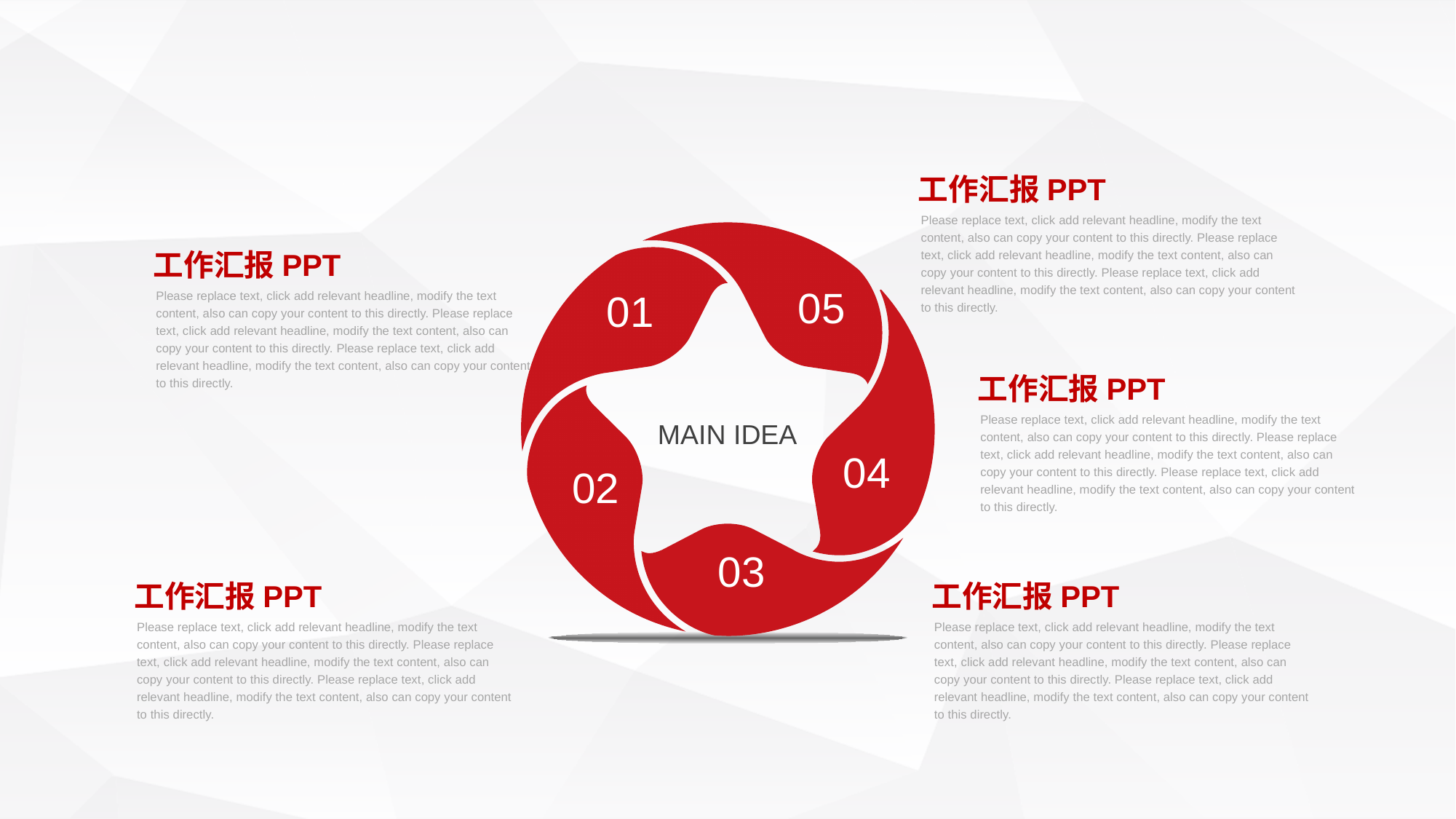

工作汇报PPT
Please replace text, click add relevant headline, modify the text content, also can copy your content to this directly. Please replace text, click add relevant headline, modify the text content, also can copy your content to this directly. Please replace text, click add relevant headline, modify the text content, also can copy your content to this directly.

工作汇报PPT

05
01
Please replace text, click add relevant headline, modify the text content, also can copy your content to this directly. Please replace text, click add relevant headline, modify the text content, also can copy your content to this directly. Please replace text, click add relevant headline, modify the text content, also can copy your content to this directly.

工作汇报PPT

Please replace text, click add relevant headline, modify the text content, also can copy your content to this directly. Please replace text, click add relevant headline, modify the text content, also can copy your content to this directly. Please replace text, click add relevant headline, modify the text content, also can copy your content to this directly.

MAIN IDEA
04
02

03
工作汇报PPT
工作汇报PPT
Please replace text, click add relevant headline, modify the text content, also can copy your content to this directly. Please replace text, click add relevant headline, modify the text content, also can copy your content to this directly. Please replace text, click add relevant headline, modify the text content, also can copy your content to this directly.

Please replace text, click add relevant headline, modify the text content, also can copy your content to this directly. Please replace text, click add relevant headline, modify the text content, also can copy your content to this directly. Please replace text, click add relevant headline, modify the text content, also can copy your content to this directly.